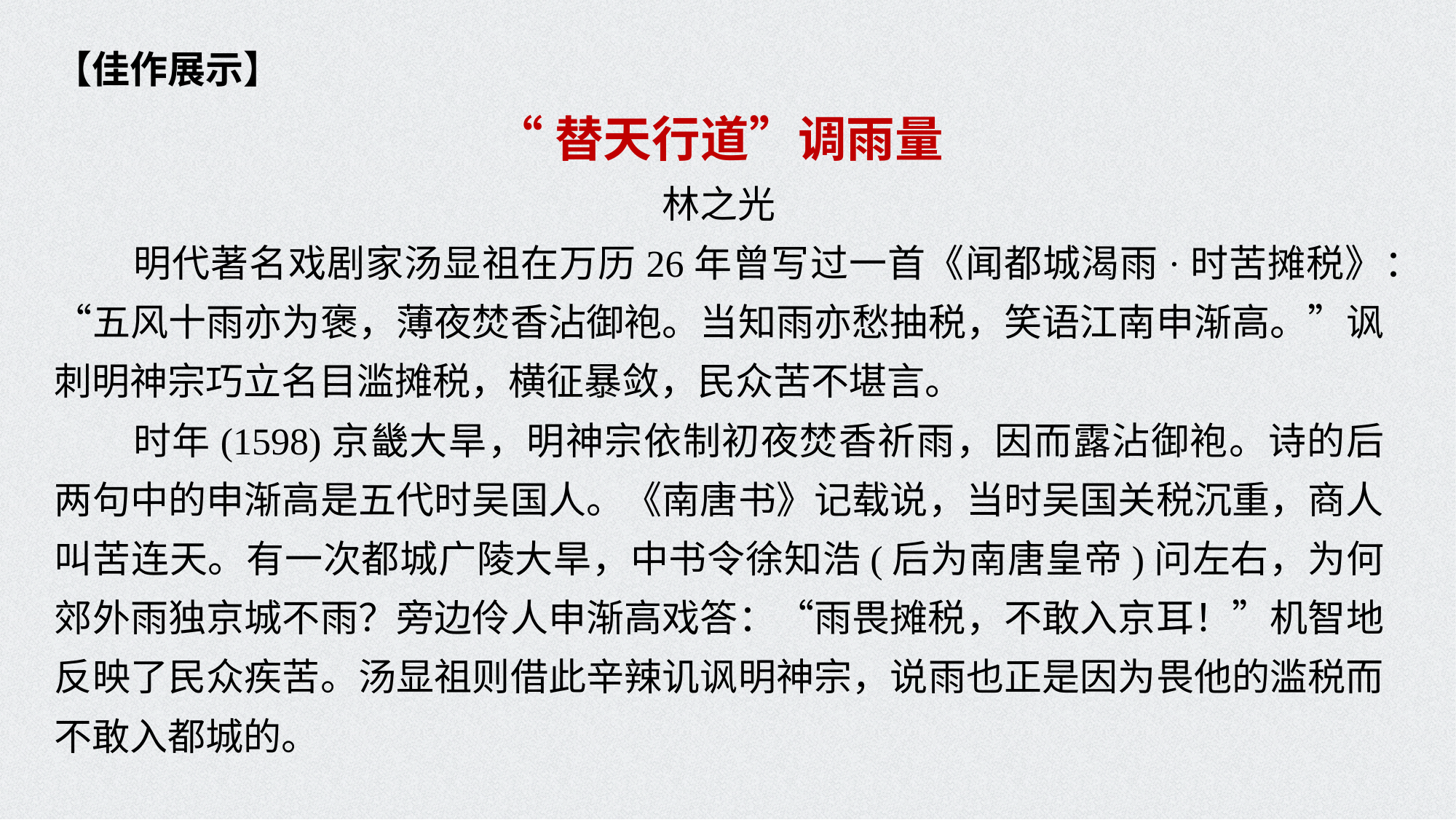

【佳作展示】
“替天行道”调雨量
林之光
明代著名戏剧家汤显祖在万历26年曾写过一首《闻都城渴雨·时苦摊税》：“五风十雨亦为褒，薄夜焚香沾御袍。当知雨亦愁抽税，笑语江南申渐高。”讽刺明神宗巧立名目滥摊税，横征暴敛，民众苦不堪言。
时年(1598)京畿大旱，明神宗依制初夜焚香祈雨，因而露沾御袍。诗的后两句中的申渐高是五代时吴国人。《南唐书》记载说，当时吴国关税沉重，商人叫苦连天。有一次都城广陵大旱，中书令徐知浩(后为南唐皇帝)问左右，为何郊外雨独京城不雨？旁边伶人申渐高戏答：“雨畏摊税，不敢入京耳！”机智地反映了民众疾苦。汤显祖则借此辛辣讥讽明神宗，说雨也正是因为畏他的滥税而不敢入都城的。